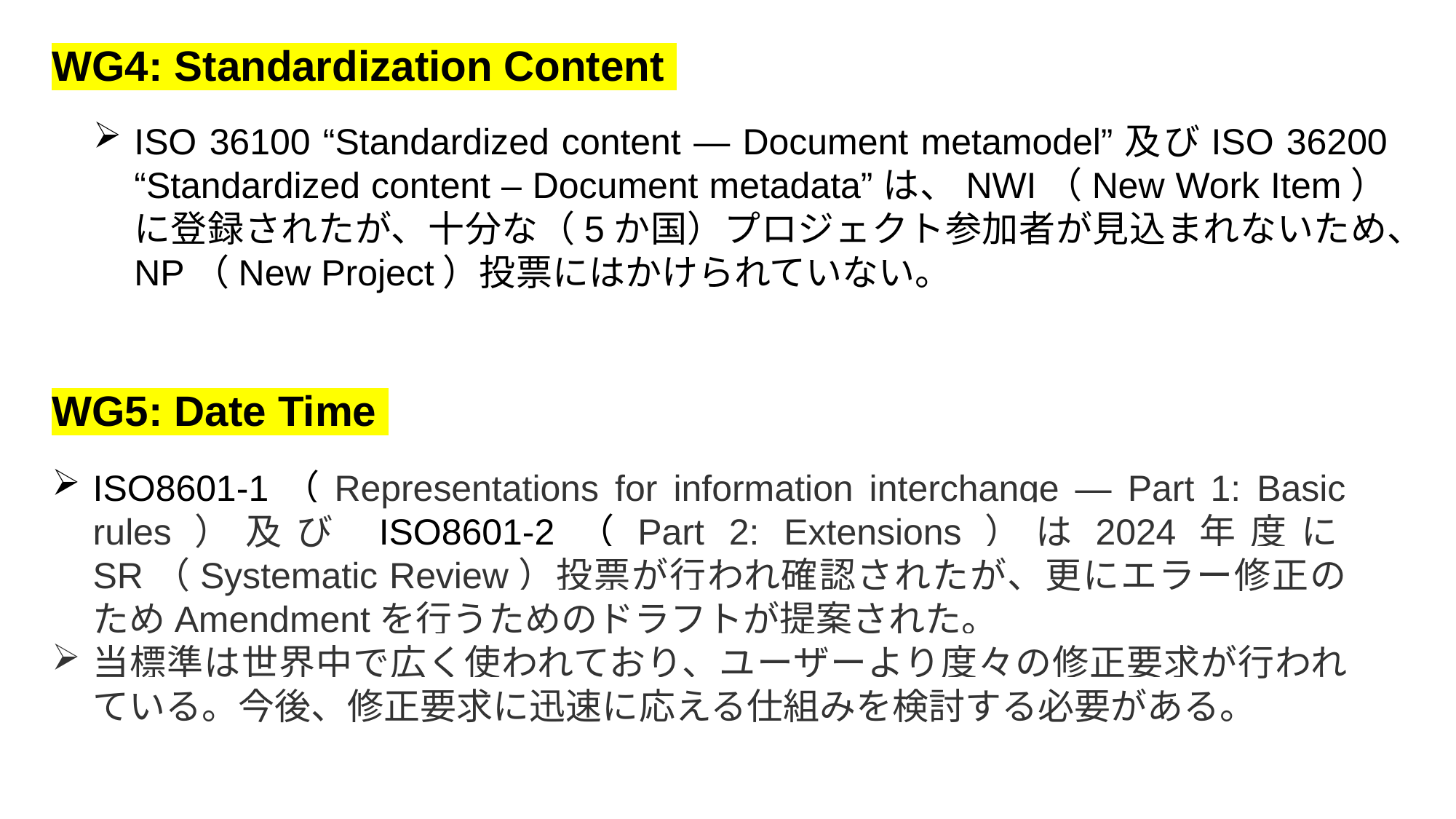

WG4: Standardization Content
ISO 36100 “Standardized content — Document metamodel”及びISO 36200 “Standardized content – Document metadata”は、NWI（New Work Item）に登録されたが、十分な（5か国）プロジェクト参加者が見込まれないため、NP（New Project）投票にはかけられていない。
WG5: Date Time
ISO8601-1（Representations for information interchange — Part 1: Basic rules）及び ISO8601-2（Part 2: Extensions）は2024年度にSR（Systematic Review）投票が行われ確認されたが、更にエラー修正のためAmendmentを行うためのドラフトが提案された。
当標準は世界中で広く使われており、ユーザーより度々の修正要求が行われている。今後、修正要求に迅速に応える仕組みを検討する必要がある。